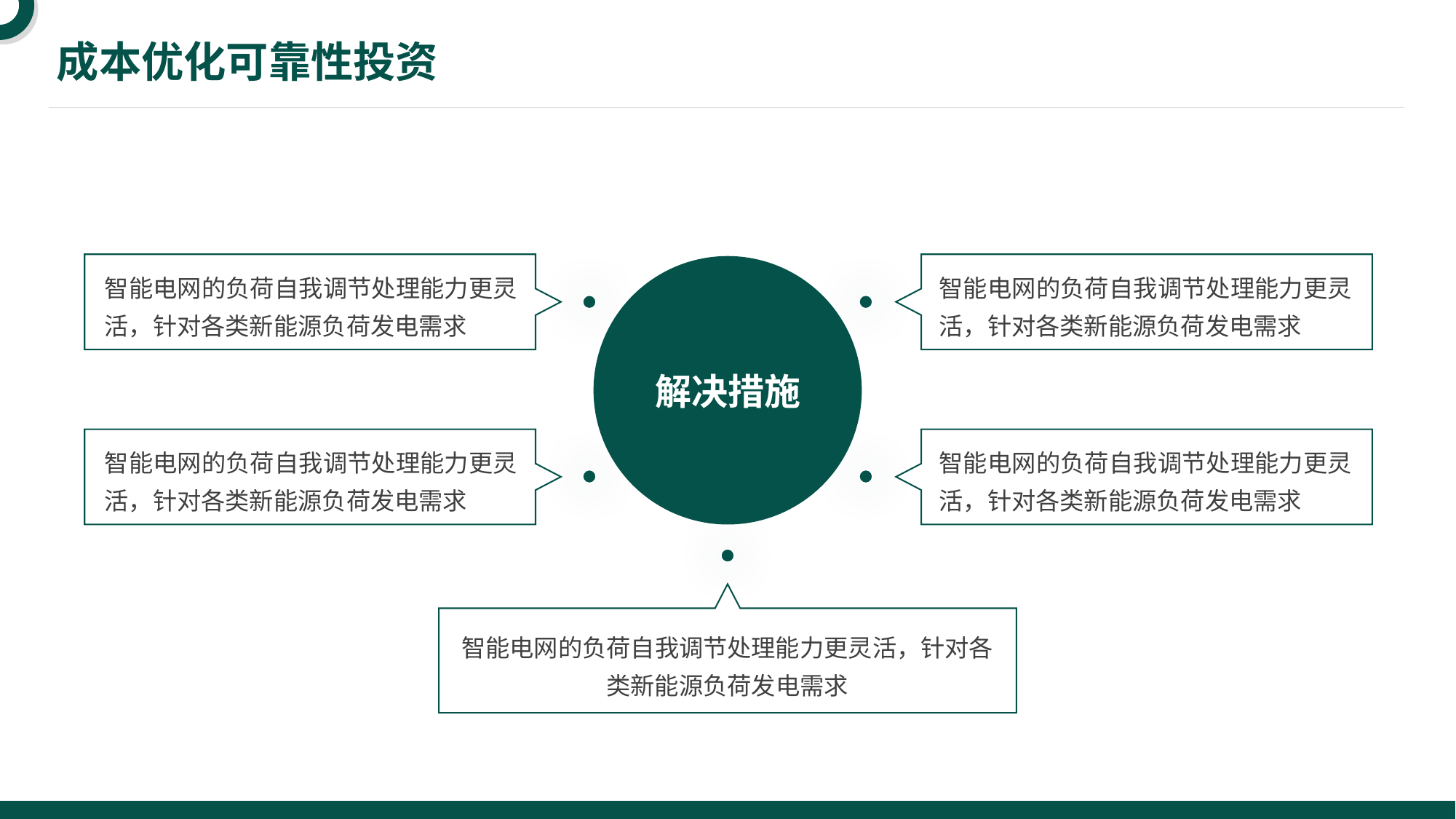

成本优化可靠性投资
主要经验
与收获

解决措施
智能电网的负荷自我调节处理能力更灵活，针对各类新能源负荷发电需求
智能电网的负荷自我调节处理能力更灵活，针对各类新能源负荷发电需求

智能电网的负荷自我调节处理能力更灵活，针对各类新能源负荷发电需求
智能电网的负荷自我调节处理能力更灵活，针对各类新能源负荷发电需求

智能电网的负荷自我调节处理能力更灵活，针对各类新能源负荷发电需求